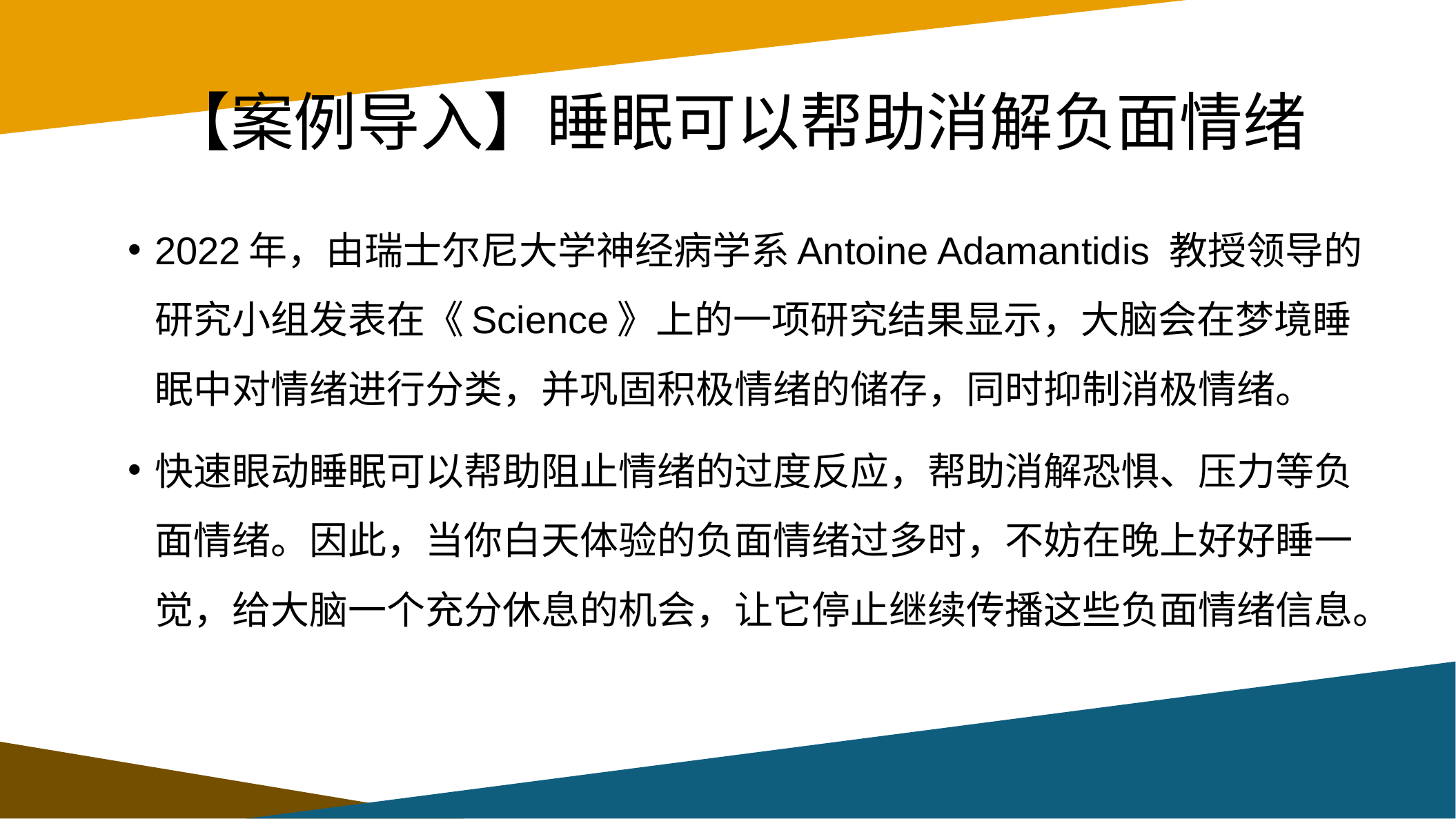

# 【案例导入】睡眠可以帮助消解负面情绪
2022年，由瑞士尔尼大学神经病学系Antoine Adamantidis 教授领导的研究小组发表在《Science》上的一项研究结果显示，大脑会在梦境睡眠中对情绪进行分类，并巩固积极情绪的储存，同时抑制消极情绪。
快速眼动睡眠可以帮助阻止情绪的过度反应，帮助消解恐惧、压力等负面情绪。因此，当你白天体验的负面情绪过多时，不妨在晚上好好睡一觉，给大脑一个充分休息的机会，让它停止继续传播这些负面情绪信息。